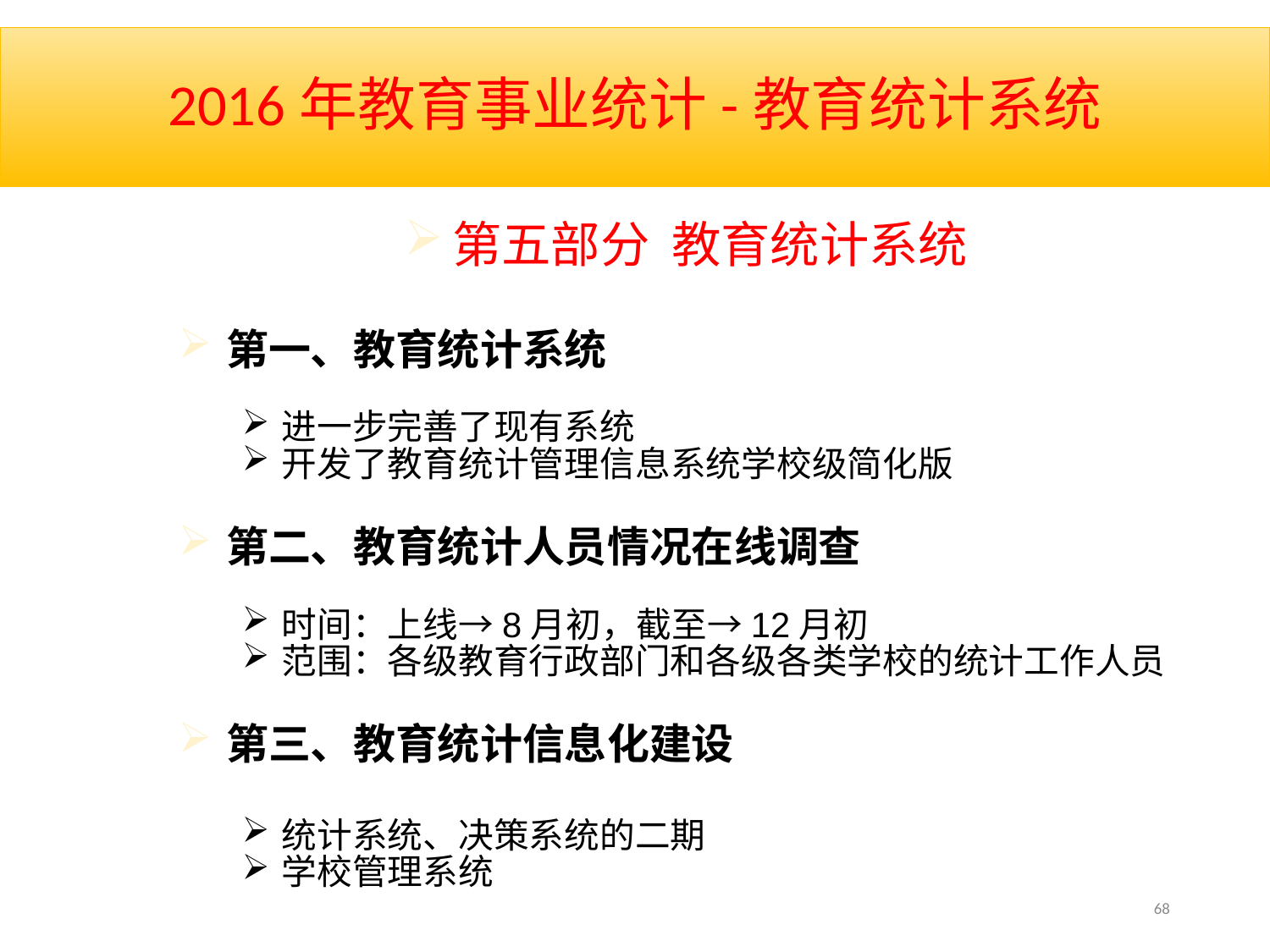

# 2016年教育事业统计-教育统计系统
第五部分  教育统计系统

第一、教育统计系统

进一步完善了现有系统
开发了教育统计管理信息系统学校级简化版

第二、教育统计人员情况在线调查

时间：上线→8月初，截至→12月初
范围：各级教育行政部门和各级各类学校的统计工作人员

第三、教育统计信息化建设

统计系统、决策系统的二期
学校管理系统

68